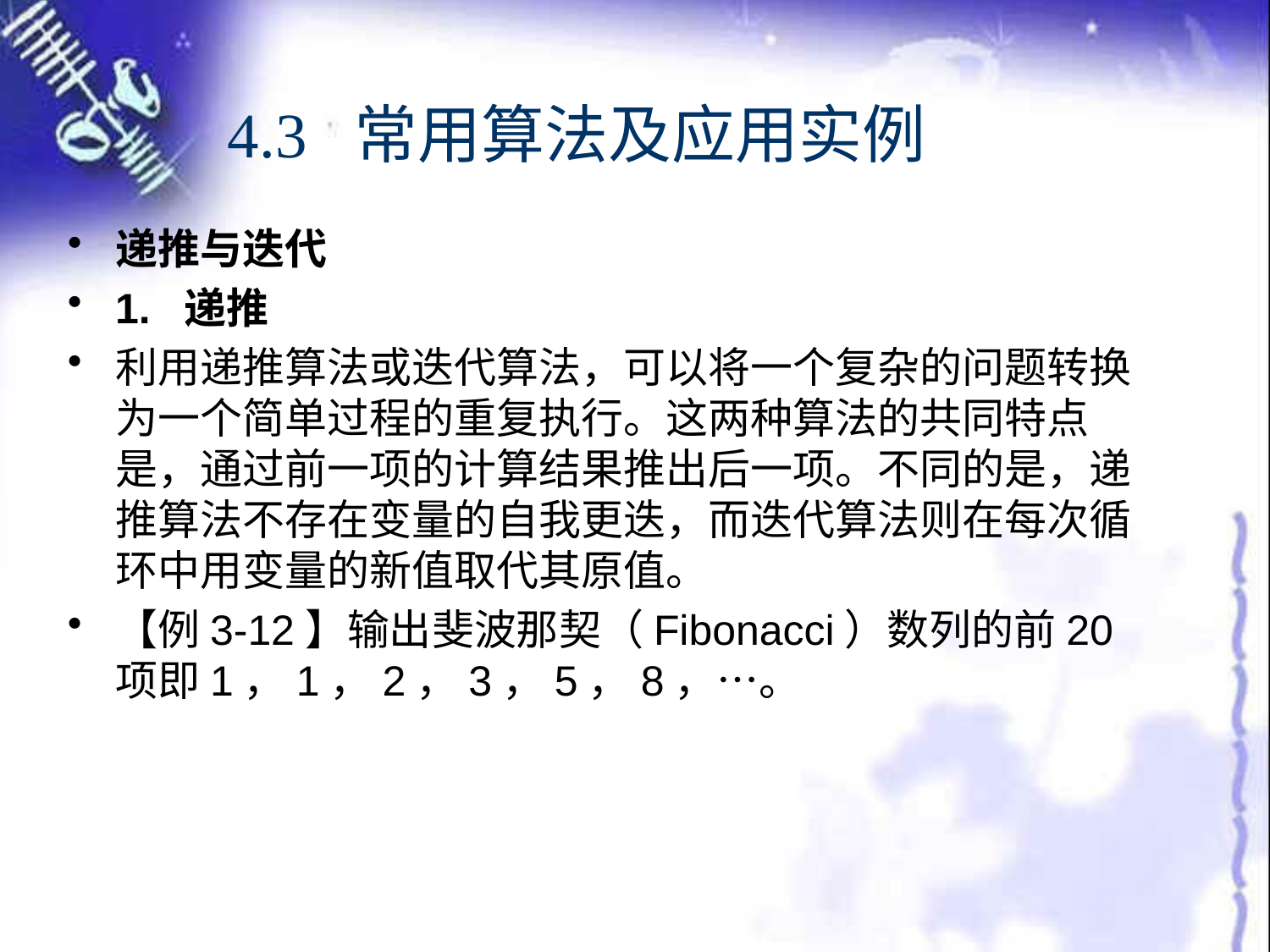

# 4.3  常用算法及应用实例
递推与迭代
1.  递推
利用递推算法或迭代算法，可以将一个复杂的问题转换为一个简单过程的重复执行。这两种算法的共同特点是，通过前一项的计算结果推出后一项。不同的是，递推算法不存在变量的自我更迭，而迭代算法则在每次循环中用变量的新值取代其原值。
【例3-12】输出斐波那契（Fibonacci）数列的前20项即1，1，2，3，5，8，…。